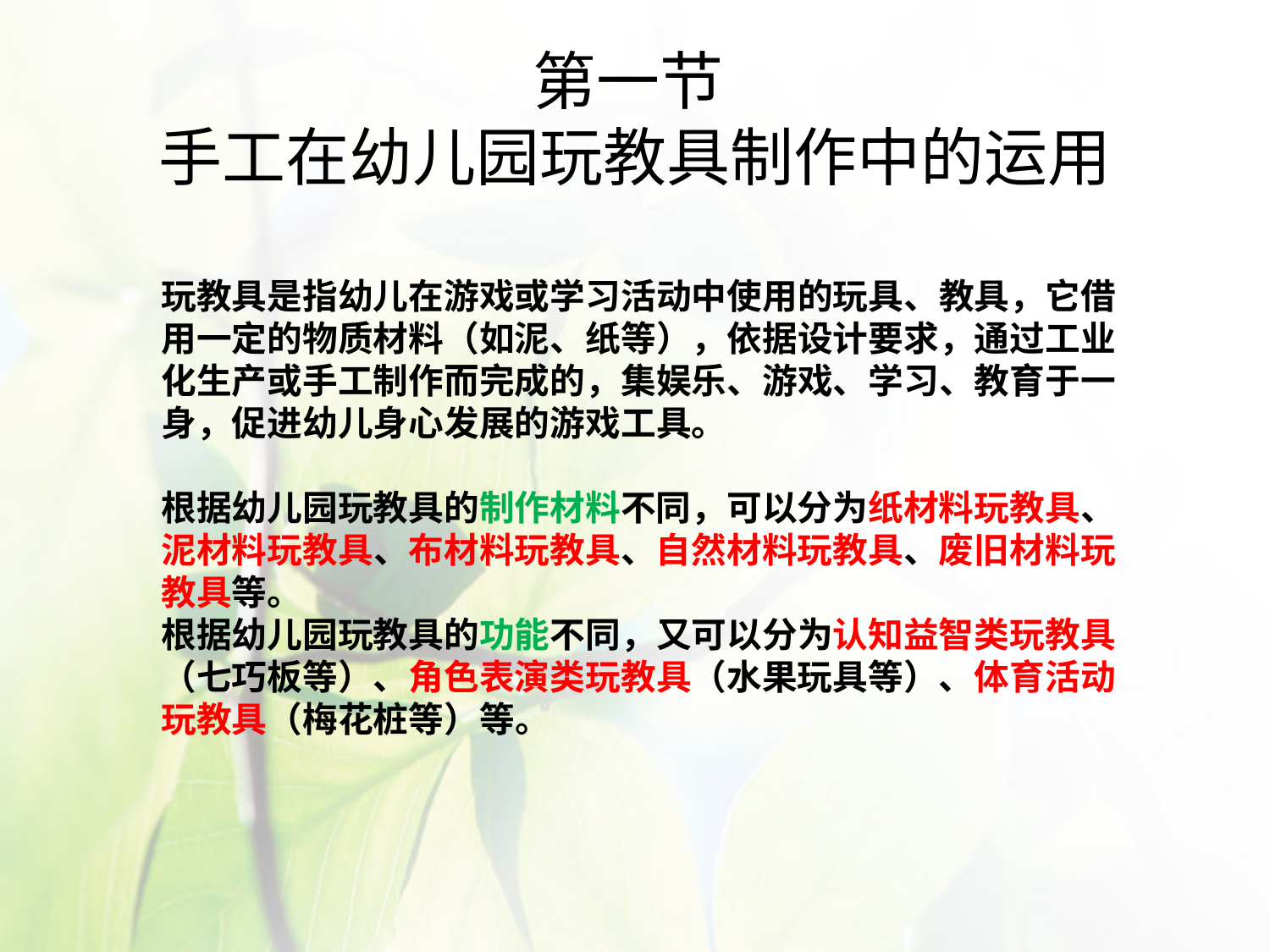

# 第一节 手工在幼儿园玩教具制作中的运用
玩教具是指幼儿在游戏或学习活动中使用的玩具、教具，它借用一定的物质材料（如泥、纸等），依据设计要求，通过工业化生产或手工制作而完成的，集娱乐、游戏、学习、教育于一身，促进幼儿身心发展的游戏工具。

根据幼儿园玩教具的制作材料不同，可以分为纸材料玩教具、泥材料玩教具、布材料玩教具、自然材料玩教具、废旧材料玩教具等。
根据幼儿园玩教具的功能不同，又可以分为认知益智类玩教具（七巧板等）、角色表演类玩教具（水果玩具等）、体育活动玩教具（梅花桩等）等。